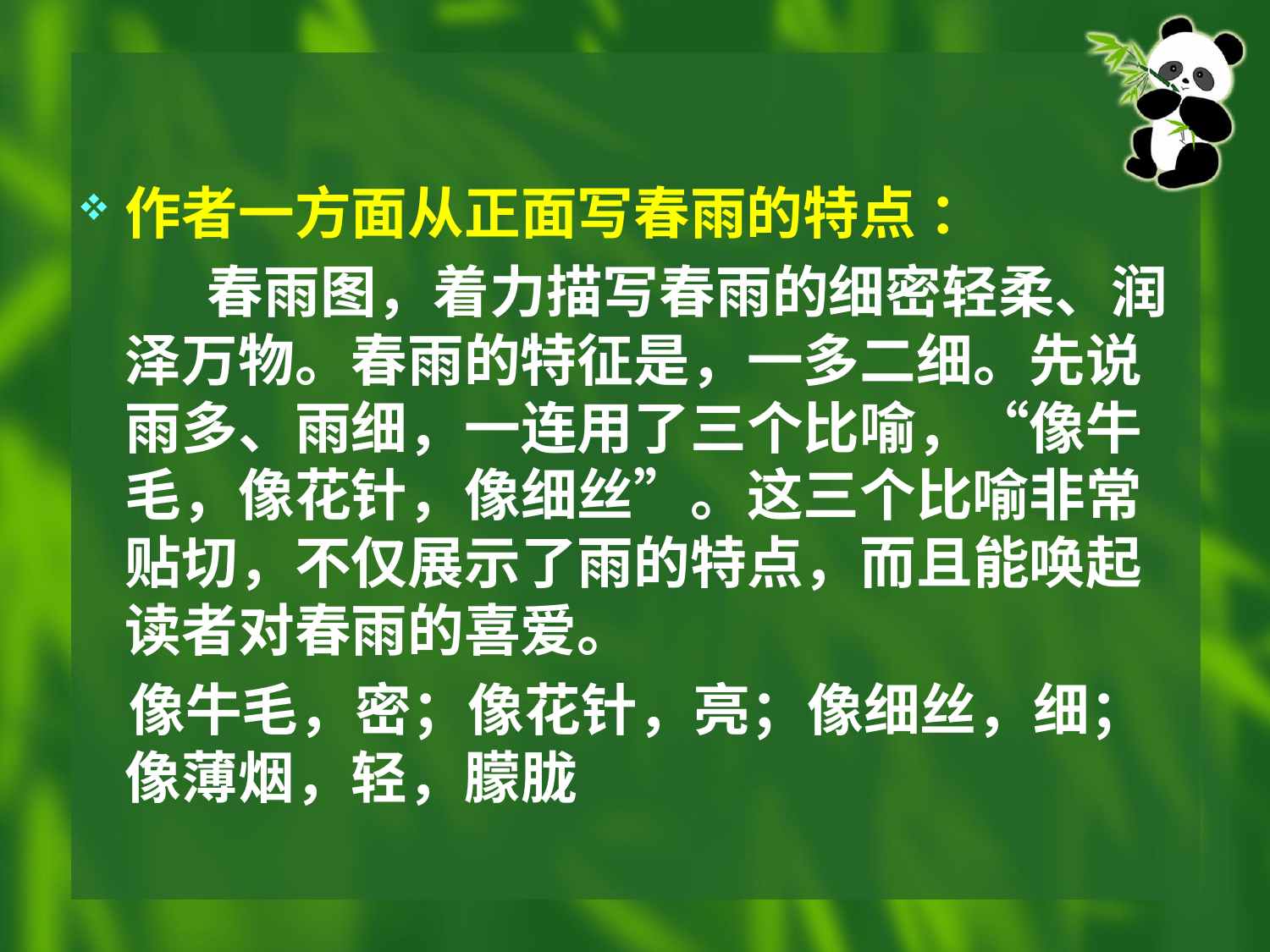

作者一方面从正面写春雨的特点 ：
         春雨图，着力描写春雨的细密轻柔、润泽万物。春雨的特征是，一多二细。先说雨多、雨细，一连用了三个比喻，“像牛毛，像花针，像细丝”。这三个比喻非常贴切，不仅展示了雨的特点，而且能唤起读者对春雨的喜爱。
   像牛毛，密；像花针，亮；像细丝，细； 像薄烟，轻，朦胧